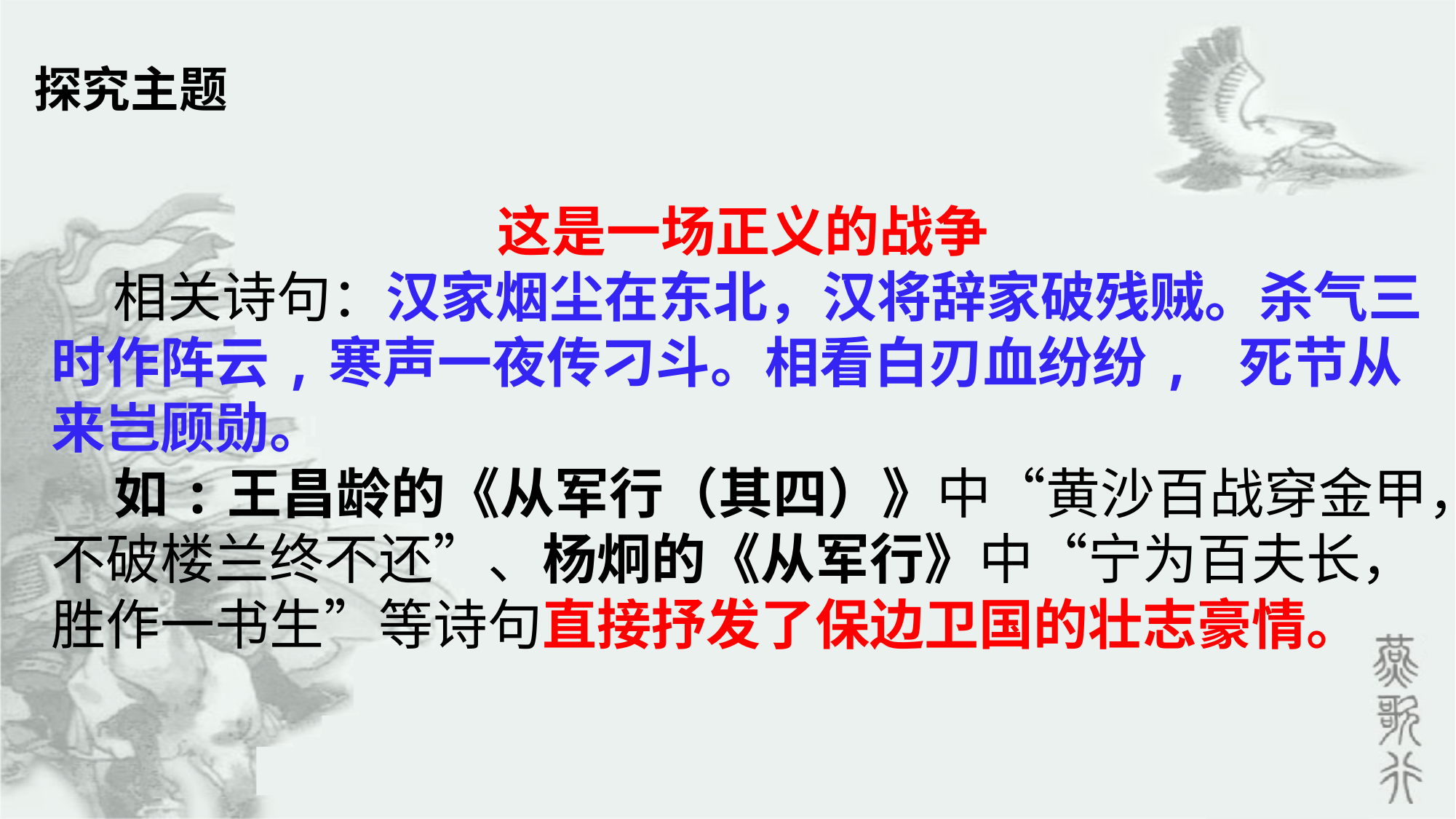

探究主题

这是一场正义的战争
    相关诗句：汉家烟尘在东北，汉将辞家破残贼。杀气三时作阵云,寒声一夜传刁斗。相看白刃血纷纷, 死节从来岂顾勋。
    如:王昌龄的《从军行（其四）》中“黄沙百战穿金甲，不破楼兰终不还”、杨炯的《从军行》中“宁为百夫长，胜作一书生”等诗句直接抒发了保边卫国的壮志豪情。